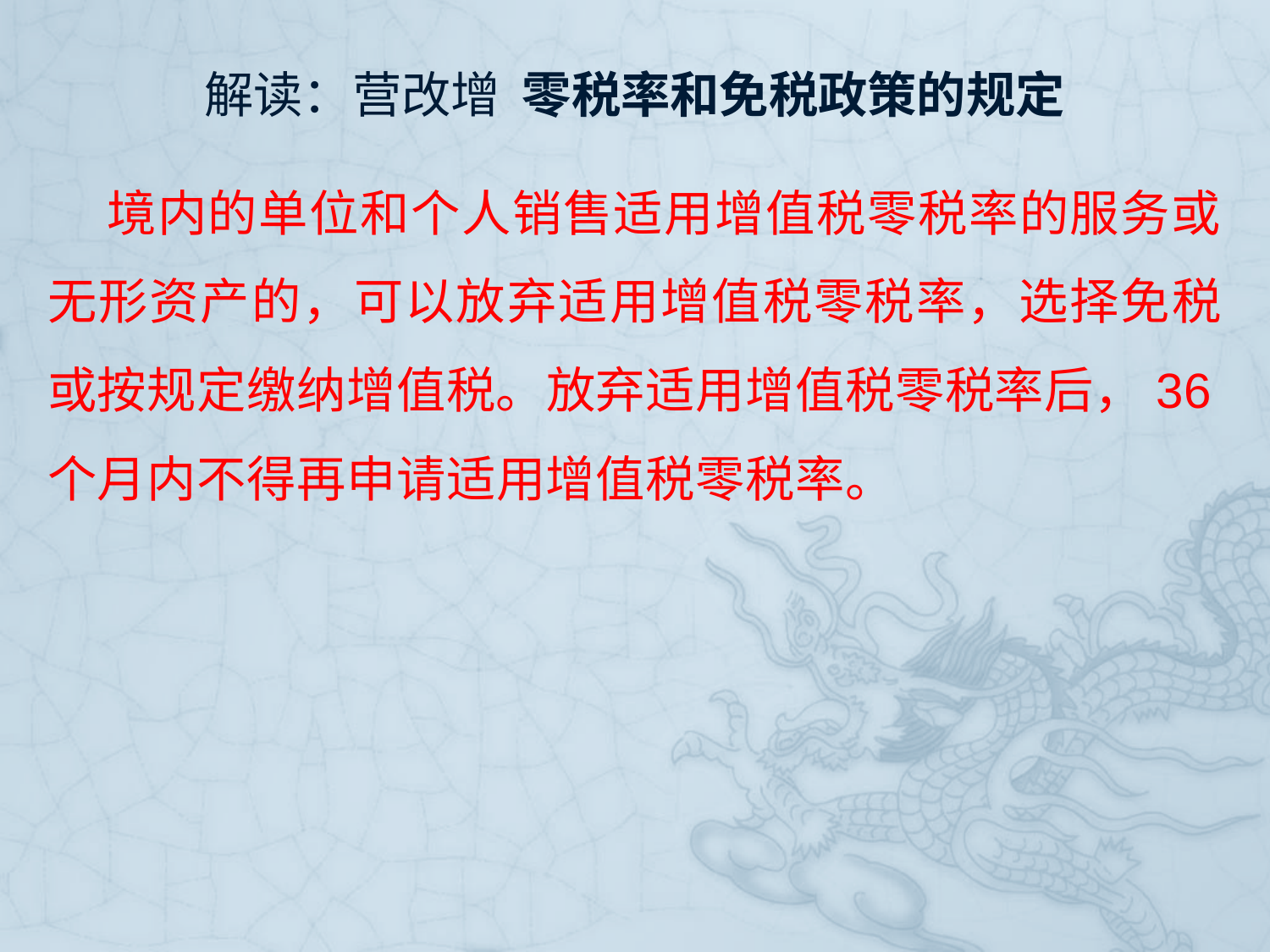

# 解读：营改增  零税率和免税政策的规定
境内的单位和个人销售适用增值税零税率的服务或无形资产的，可以放弃适用增值税零税率，选择免税或按规定缴纳增值税。放弃适用增值税零税率后，36个月内不得再申请适用增值税零税率。